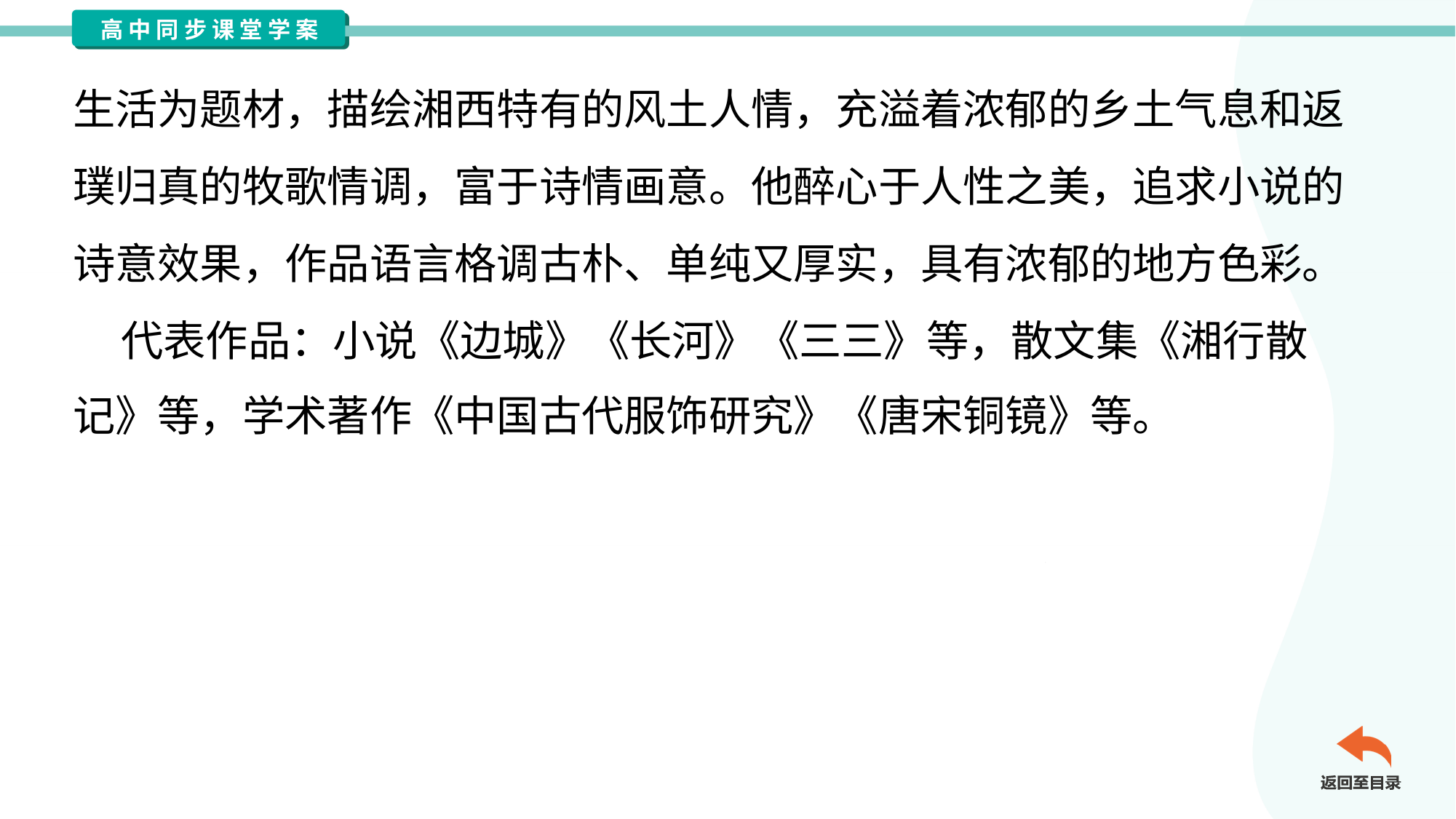

生活为题材，描绘湘西特有的风土人情，充溢着浓郁的乡土气息和返
璞归真的牧歌情调，富于诗情画意。他醉心于人性之美，追求小说的
诗意效果，作品语言格调古朴、单纯又厚实，具有浓郁的地方色彩。
    代表作品：小说《边城》《长河》《三三》等，散文集《湘行散
记》等，学术著作《中国古代服饰研究》《唐宋铜镜》等。#1.3